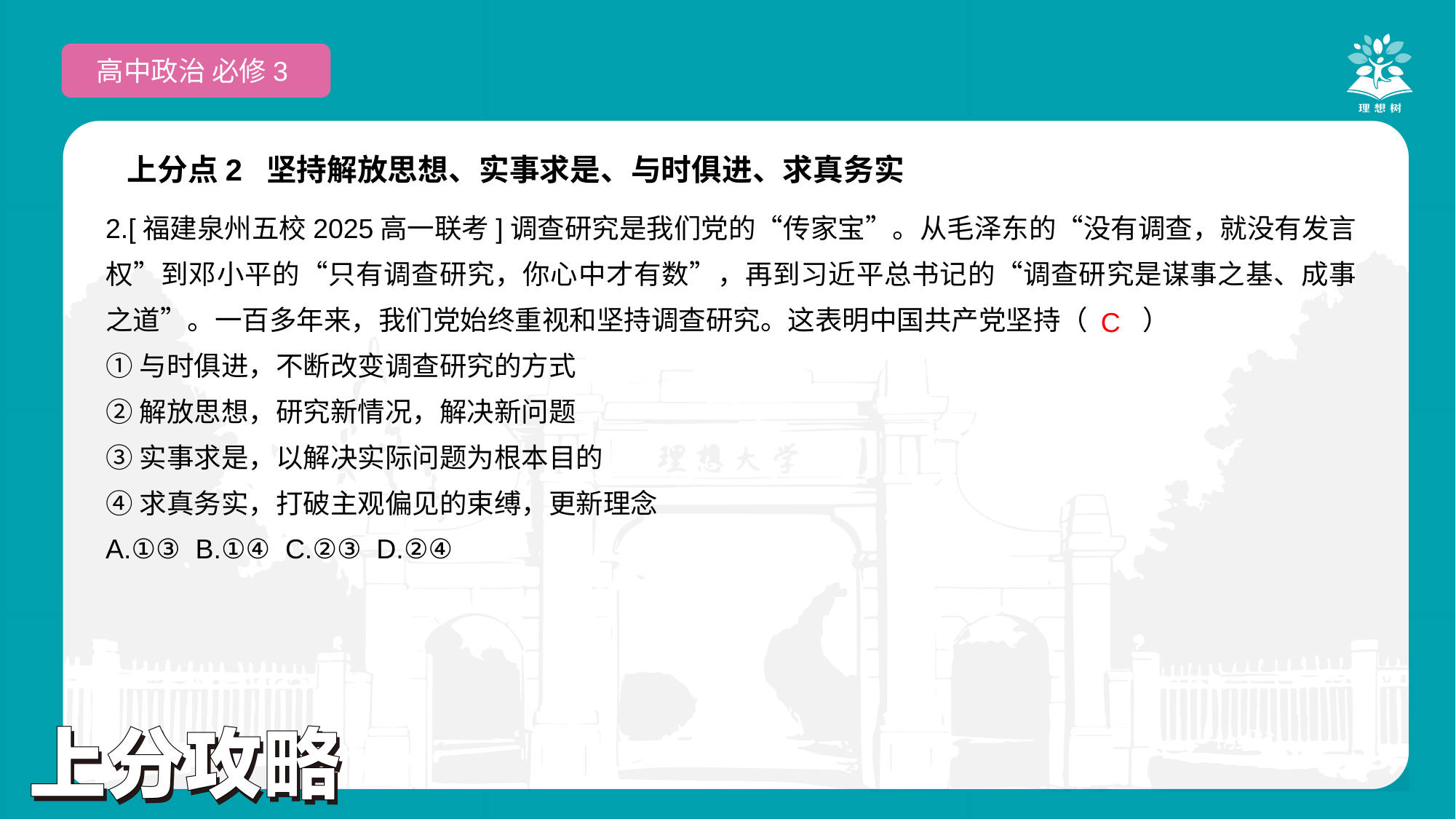

高中政治 必修3
上分点2  坚持解放思想、实事求是、与时俱进、求真务实
2.[福建泉州五校2025高一联考]调查研究是我们党的“传家宝”。从毛泽东的“没有调查，就没有发言权”到邓小平的“只有调查研究，你心中才有数”，再到习近平总书记的“调查研究是谋事之基、成事之道”。一百多年来，我们党始终重视和坚持调查研究。这表明中国共产党坚持（　　）
①与时俱进，不断改变调查研究的方式
②解放思想，研究新情况，解决新问题
③实事求是，以解决实际问题为根本目的
④求真务实，打破主观偏见的束缚，更新理念
A.①③  B.①④  C.②③  D.②④
 C